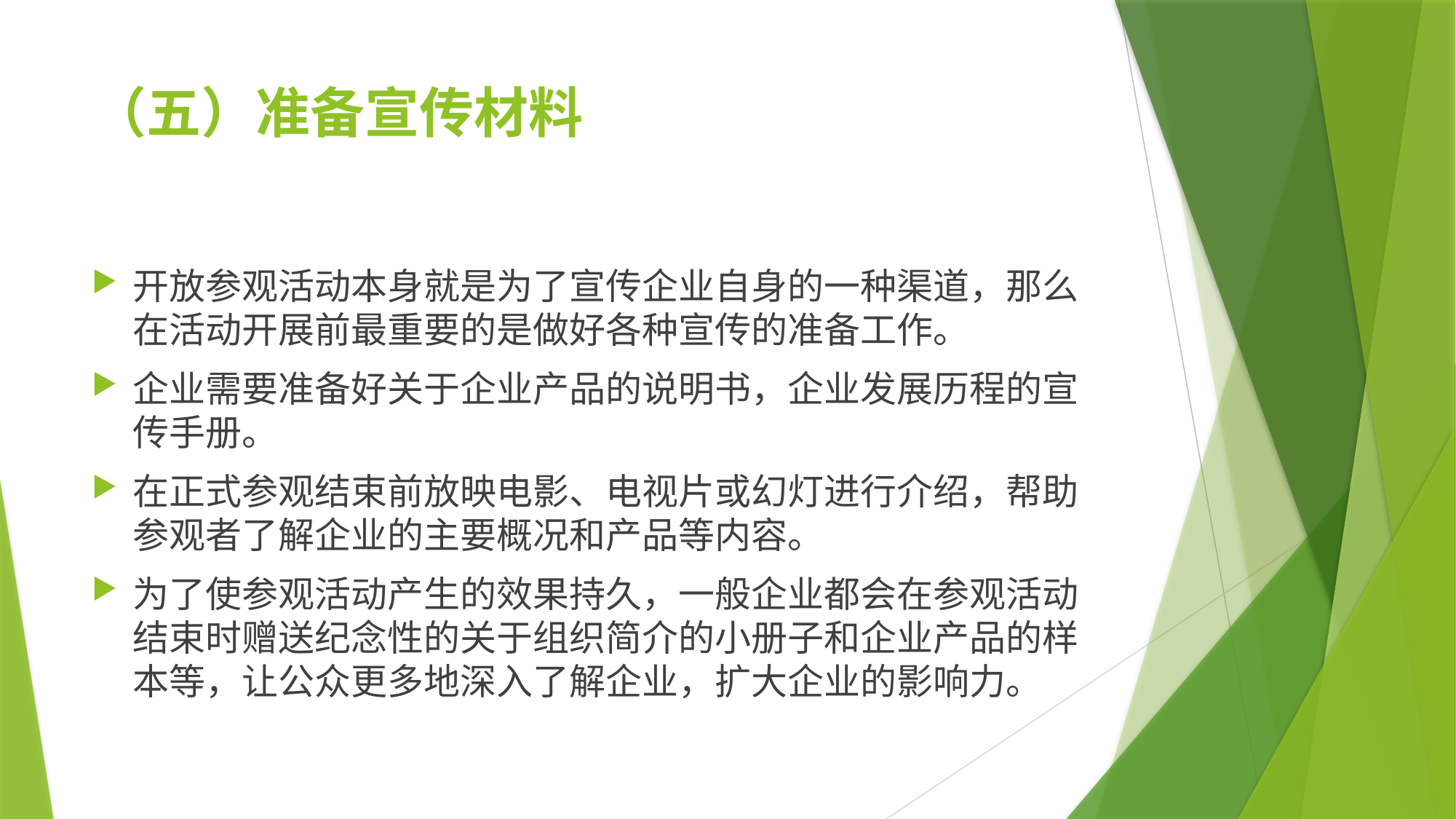

# （五）准备宣传材料
开放参观活动本身就是为了宣传企业自身的一种渠道，那么在活动开展前最重要的是做好各种宣传的准备工作。
企业需要准备好关于企业产品的说明书，企业发展历程的宣传手册。
在正式参观结束前放映电影、电视片或幻灯进行介绍，帮助参观者了解企业的主要概况和产品等内容。
为了使参观活动产生的效果持久，一般企业都会在参观活动结束时赠送纪念性的关于组织简介的小册子和企业产品的样本等，让公众更多地深入了解企业，扩大企业的影响力。